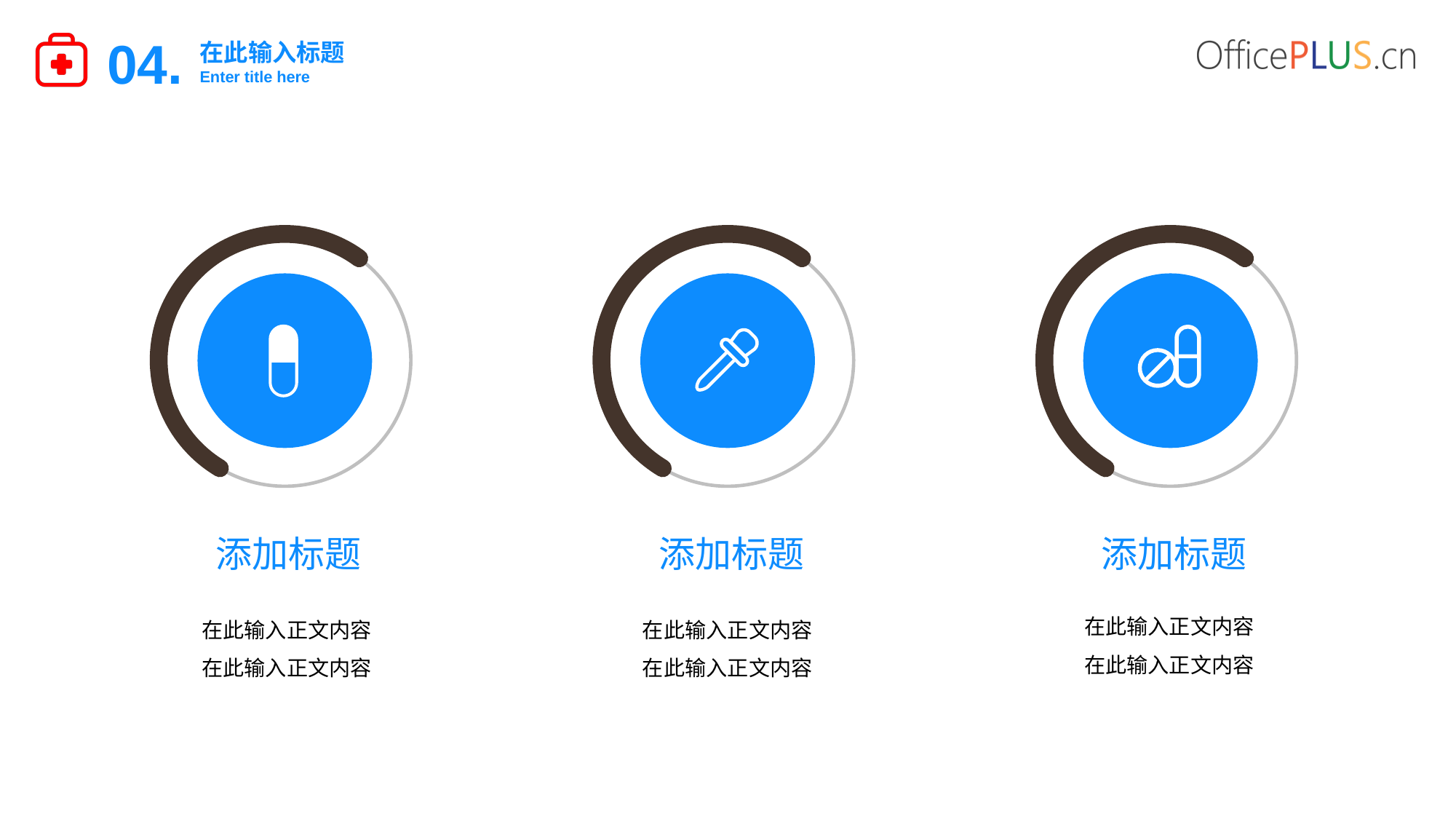

04.
在此输入标题
Enter title here

添加标题
添加标题
添加标题
在此输入正文内容
在此输入正文内容
在此输入正文内容
在此输入正文内容
在此输入正文内容
在此输入正文内容